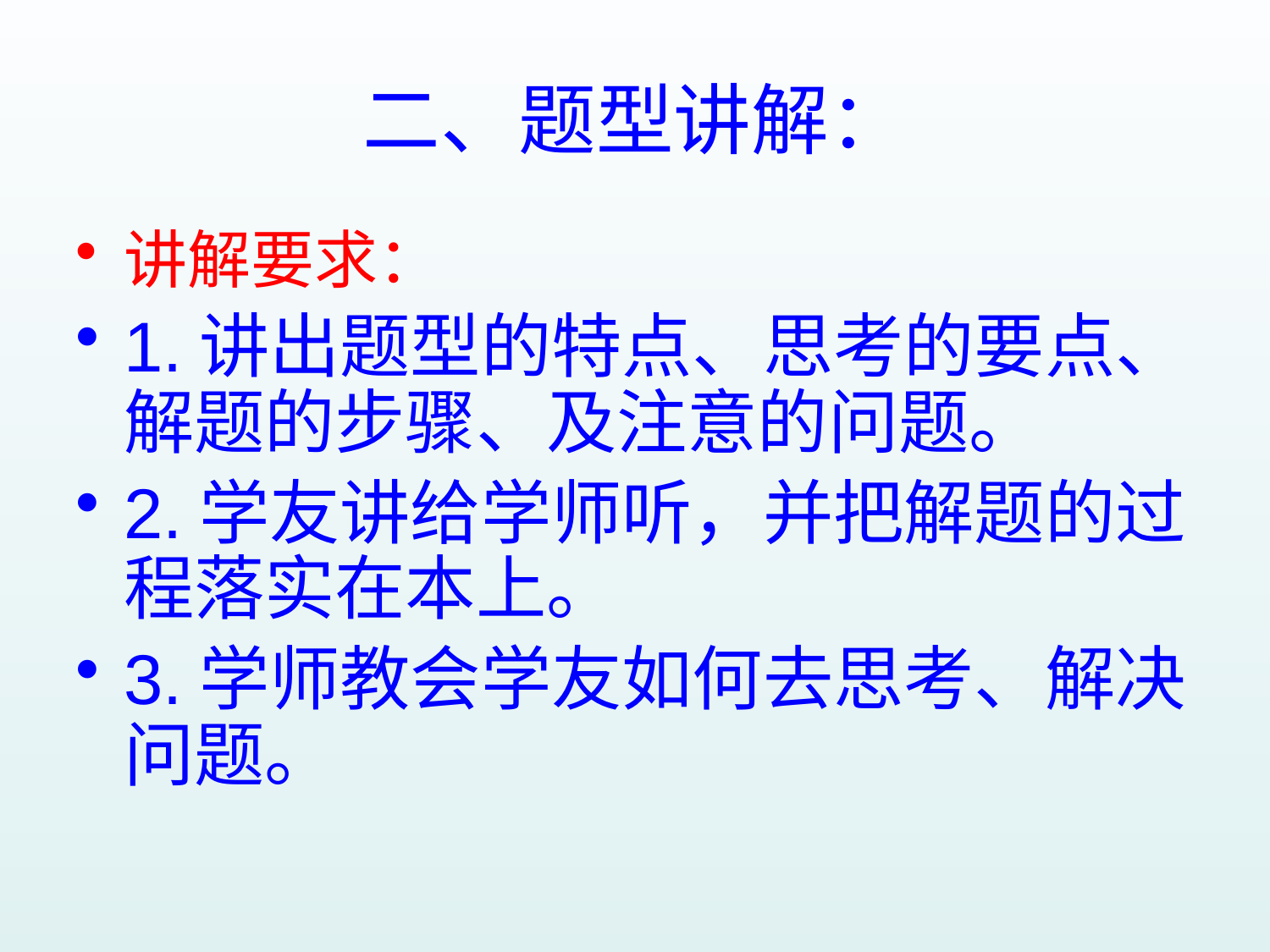

# 二、题型讲解：
讲解要求：
1.讲出题型的特点、思考的要点、解题的步骤、及注意的问题。
2.学友讲给学师听，并把解题的过程落实在本上。
3.学师教会学友如何去思考、解决问题。